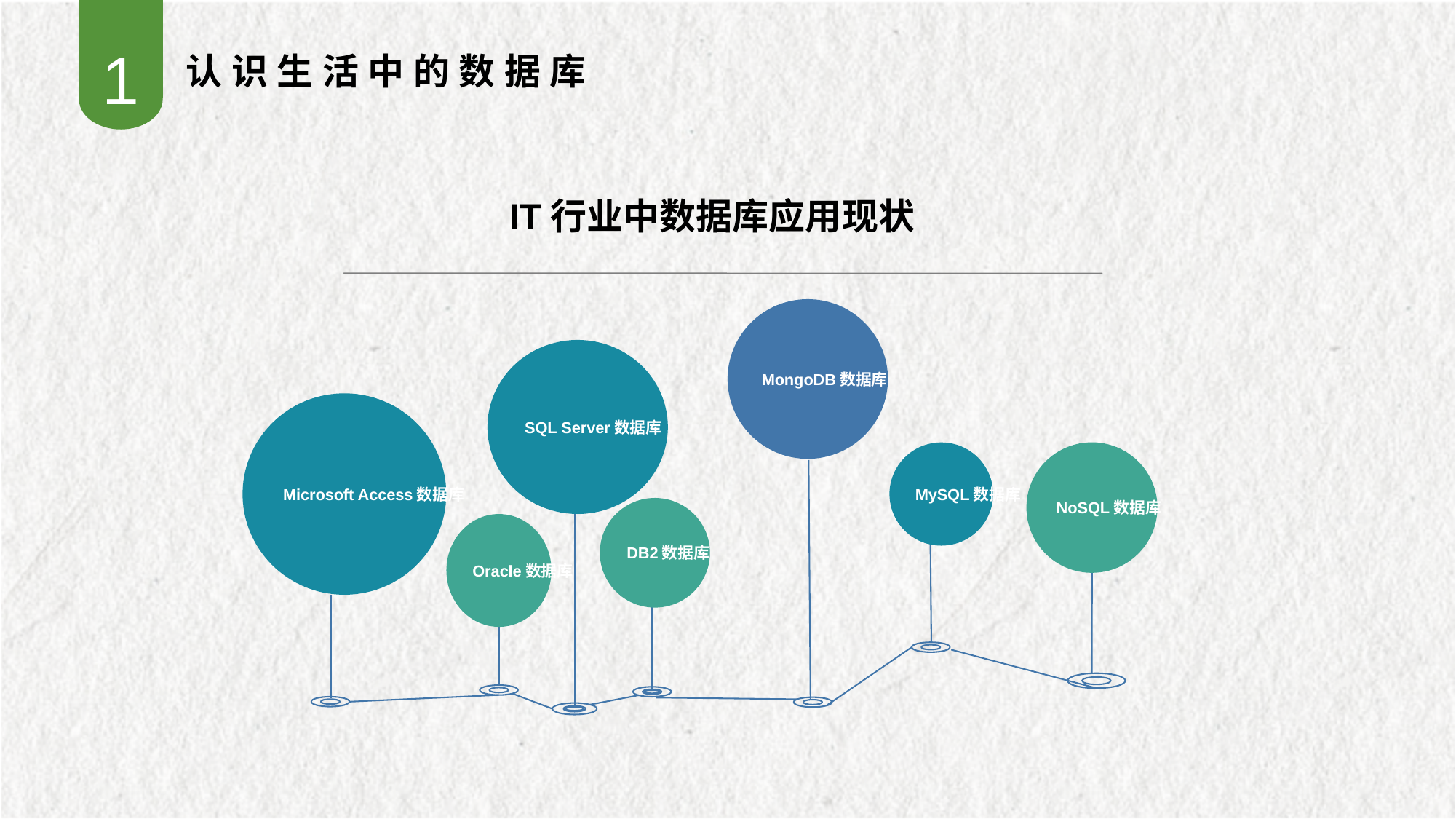

1
认识生活中的数据库

IT行业中数据库应用现状

MongoDB数据库
SQL Server数据库
Microsoft Access数据库
NoSQL数据库
MySQL数据库

DB2数据库
Oracle数据库